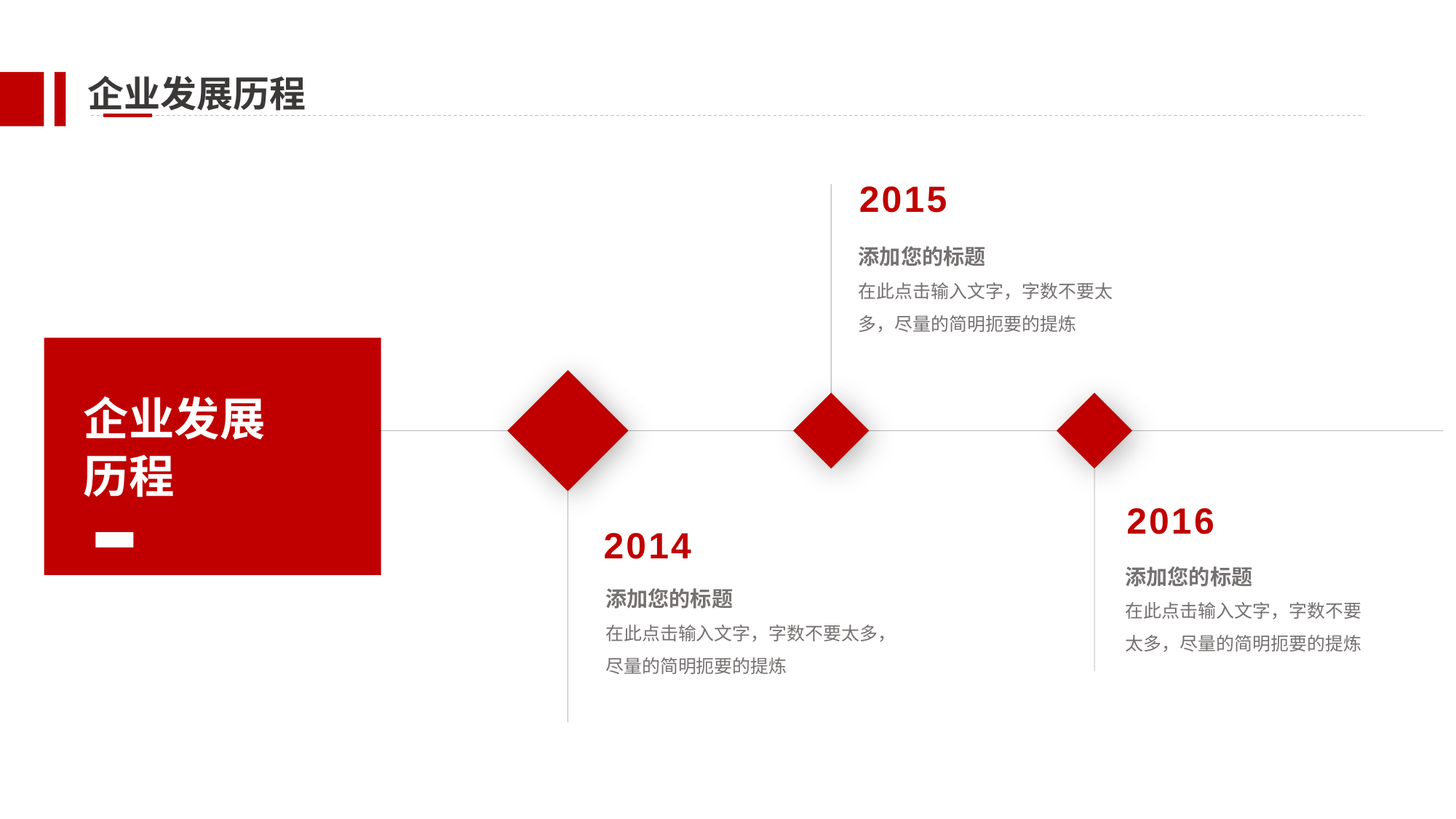

企业发展历程

2015
添加您的标题
在此点击输入文字，字数不要太多，尽量的简明扼要的提炼

企业发展历程

2016
添加您的标题
在此点击输入文字，字数不要太多，尽量的简明扼要的提炼
2014
添加您的标题
在此点击输入文字，字数不要太多，尽量的简明扼要的提炼